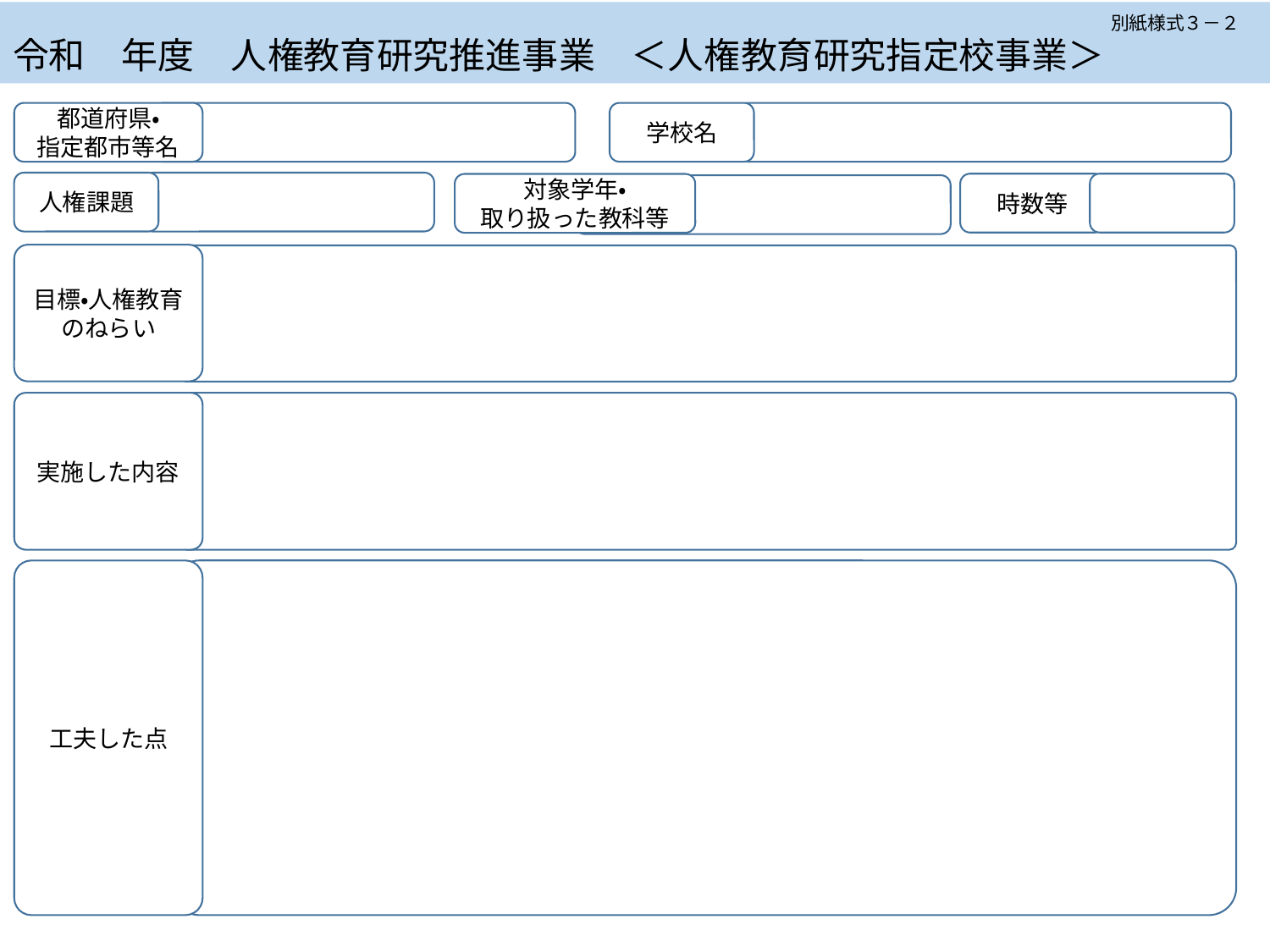

# 令和　年度　人権教育研究推進事業　＜人権教育研究指定校事業＞
別紙様式３－２
都道府県・
指定都市等名

学校名

人権課題

時数等

対象学年・
取り扱った教科等

目標・人権教育のねらい

実施した内容

工夫した点